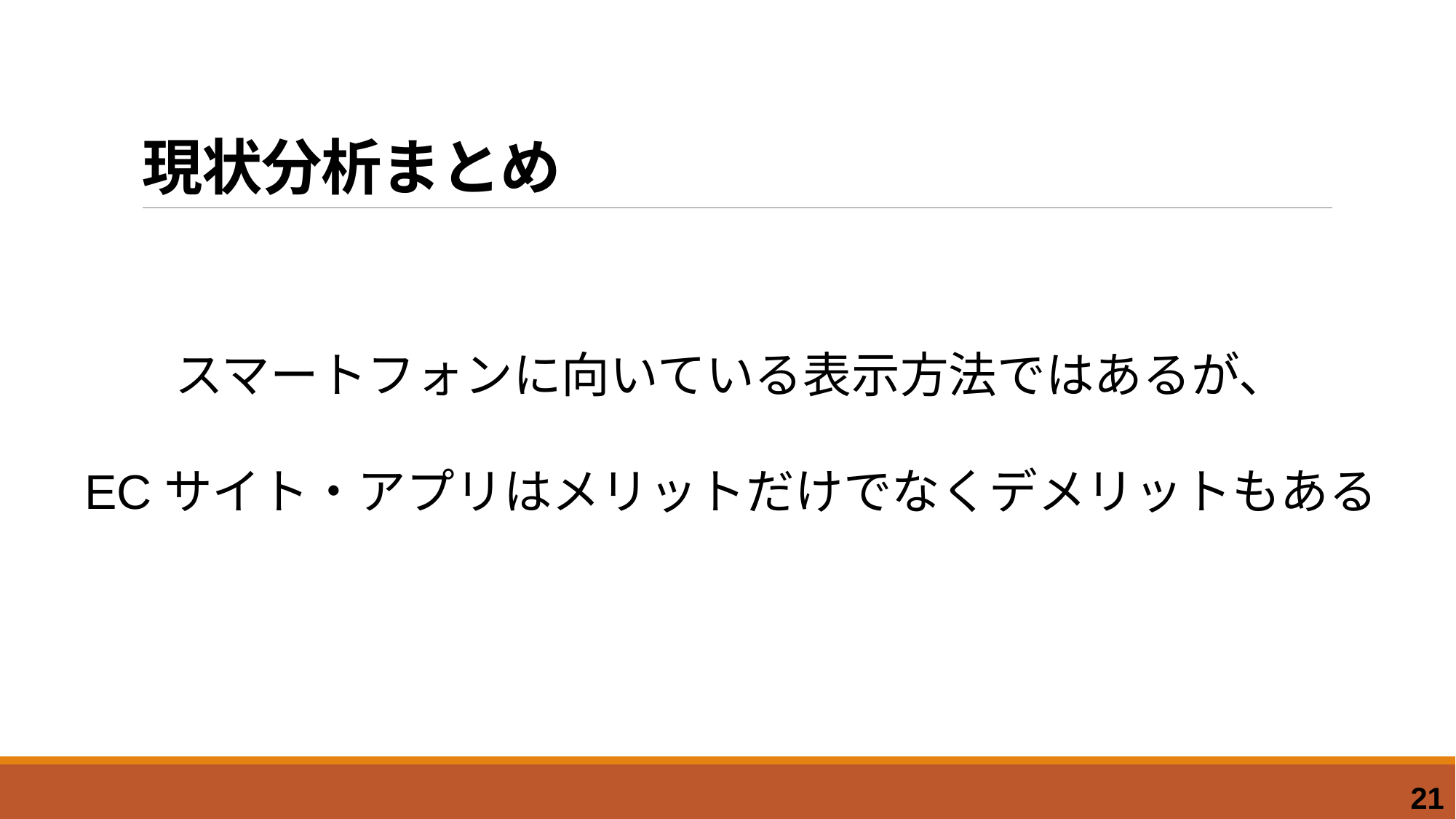

# 現状分析まとめ
スマートフォンに向いている表示方法ではあるが、

ECサイト・アプリはメリットだけでなくデメリットもある

21